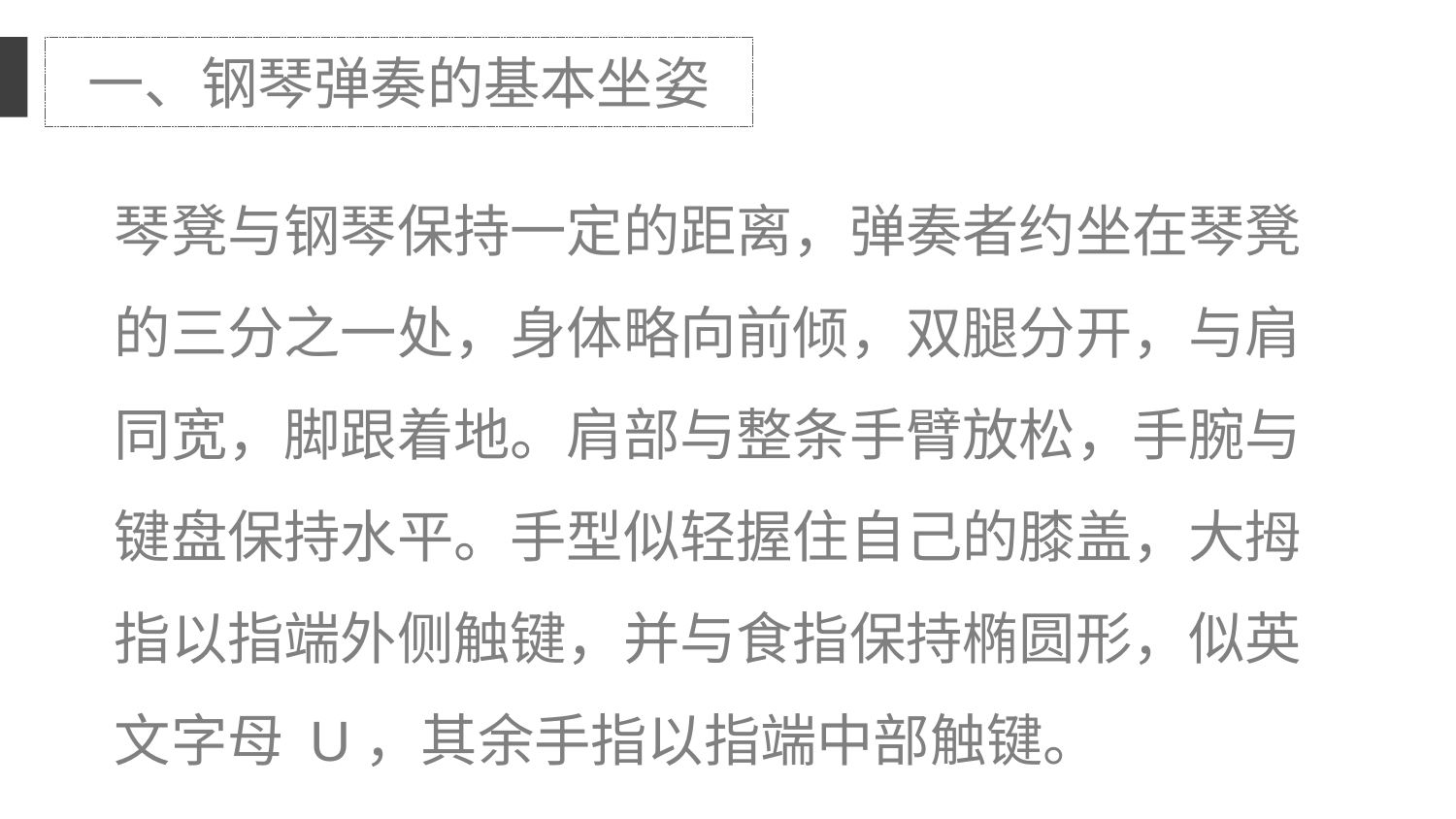

一、钢琴弹奏的基本坐姿
琴凳与钢琴保持一定的距离，弹奏者约坐在琴凳的三分之一处，身体略向前倾，双腿分开，与肩同宽，脚跟着地。肩部与整条手臂放松，手腕与键盘保持水平。手型似轻握住自己的膝盖，大拇指以指端外侧触键，并与食指保持椭圆形，似英文字母 U，其余手指以指端中部触键。